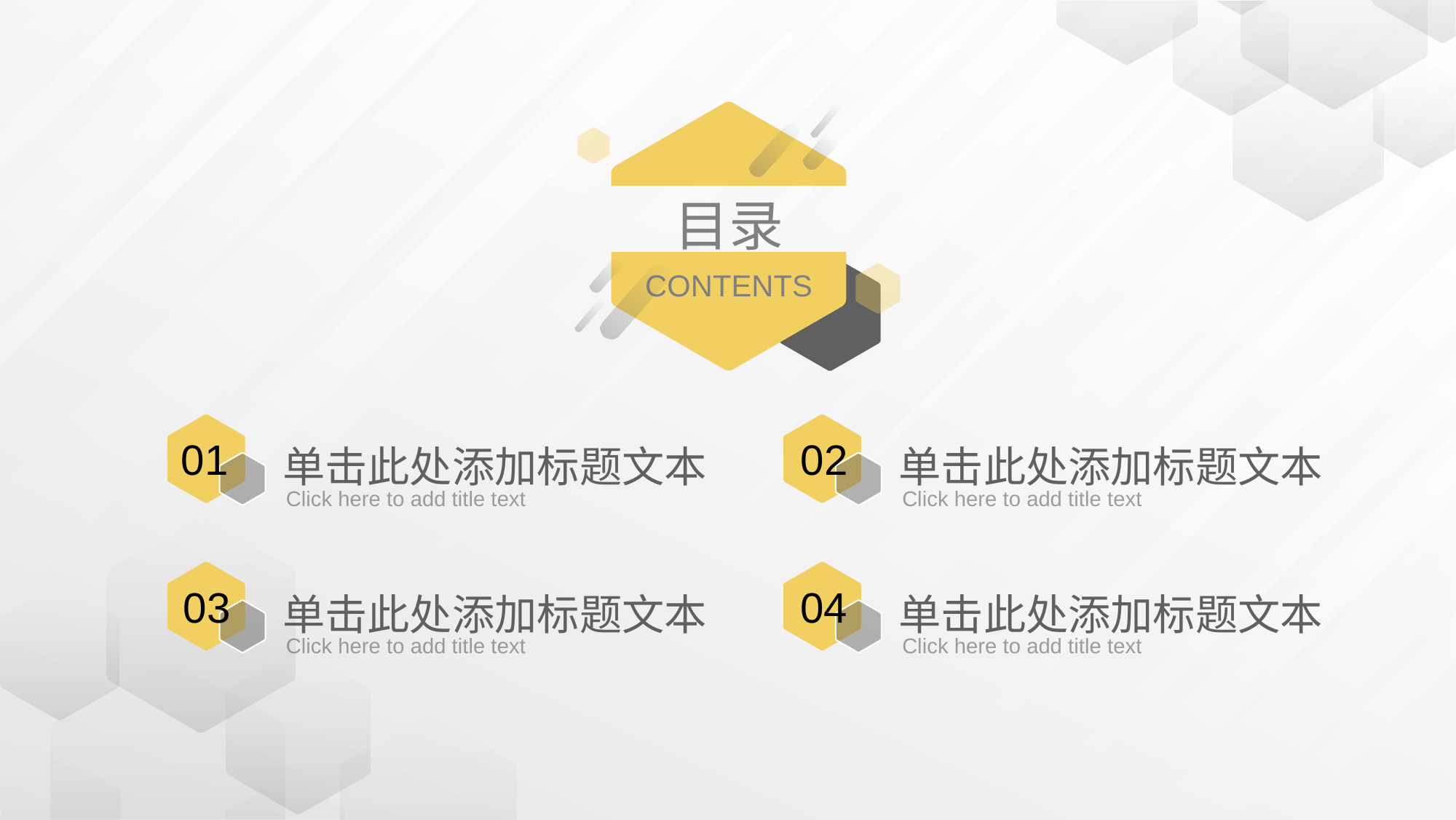

51PPT模板网   www.51pptmoban.com

目录

CONTENTS

01

单击此处添加标题文本
Click here to add title text

02

单击此处添加标题文本
Click here to add title text

03

单击此处添加标题文本
Click here to add title text

04

单击此处添加标题文本
Click here to add title text